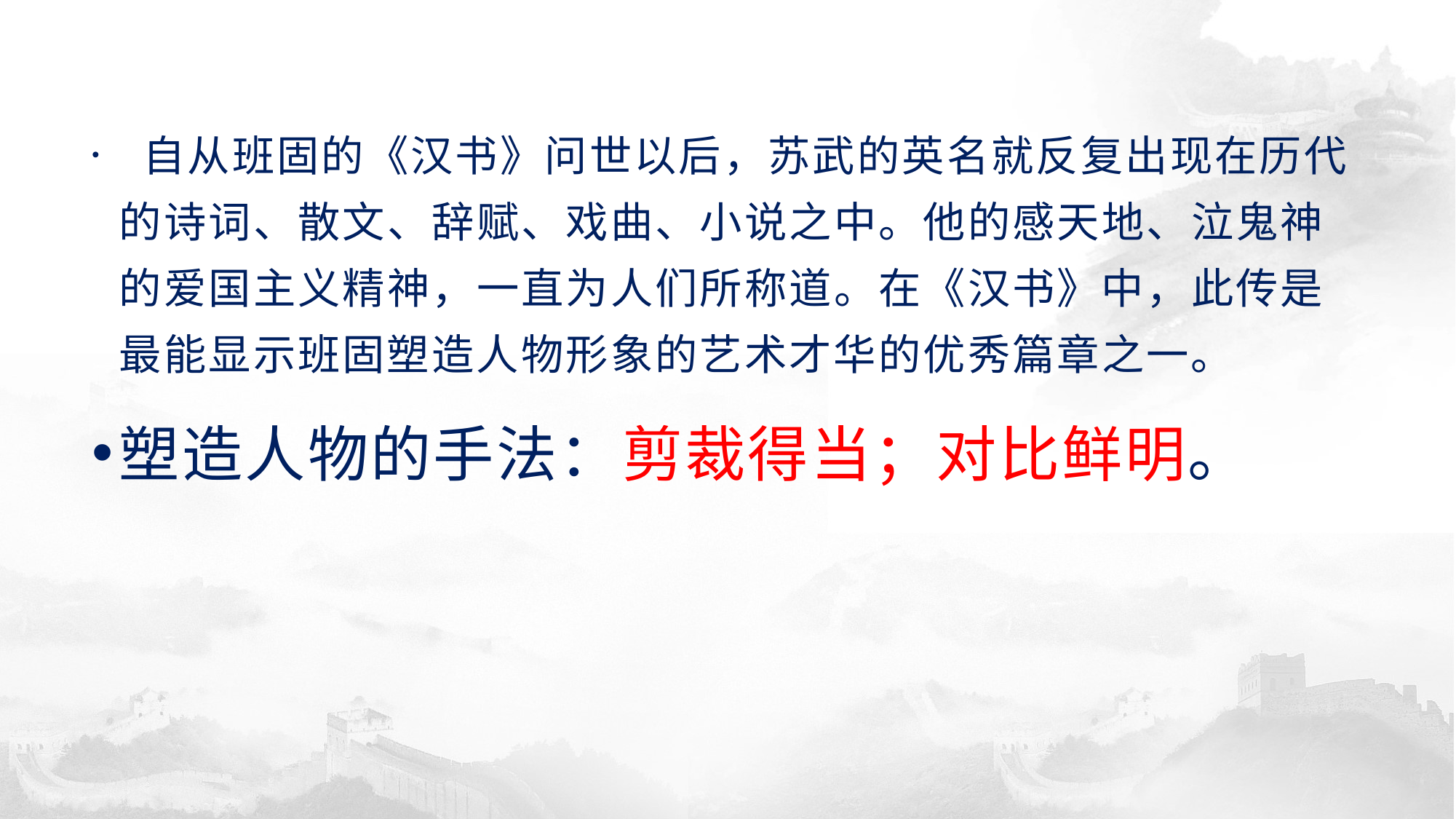

自从班固的《汉书》问世以后，苏武的英名就反复出现在历代的诗词、散文、辞赋、戏曲、小说之中。他的感天地、泣鬼神的爱国主义精神，一直为人们所称道。在《汉书》中，此传是最能显示班固塑造人物形象的艺术才华的优秀篇章之一。
塑造人物的手法：剪裁得当；对比鲜明。